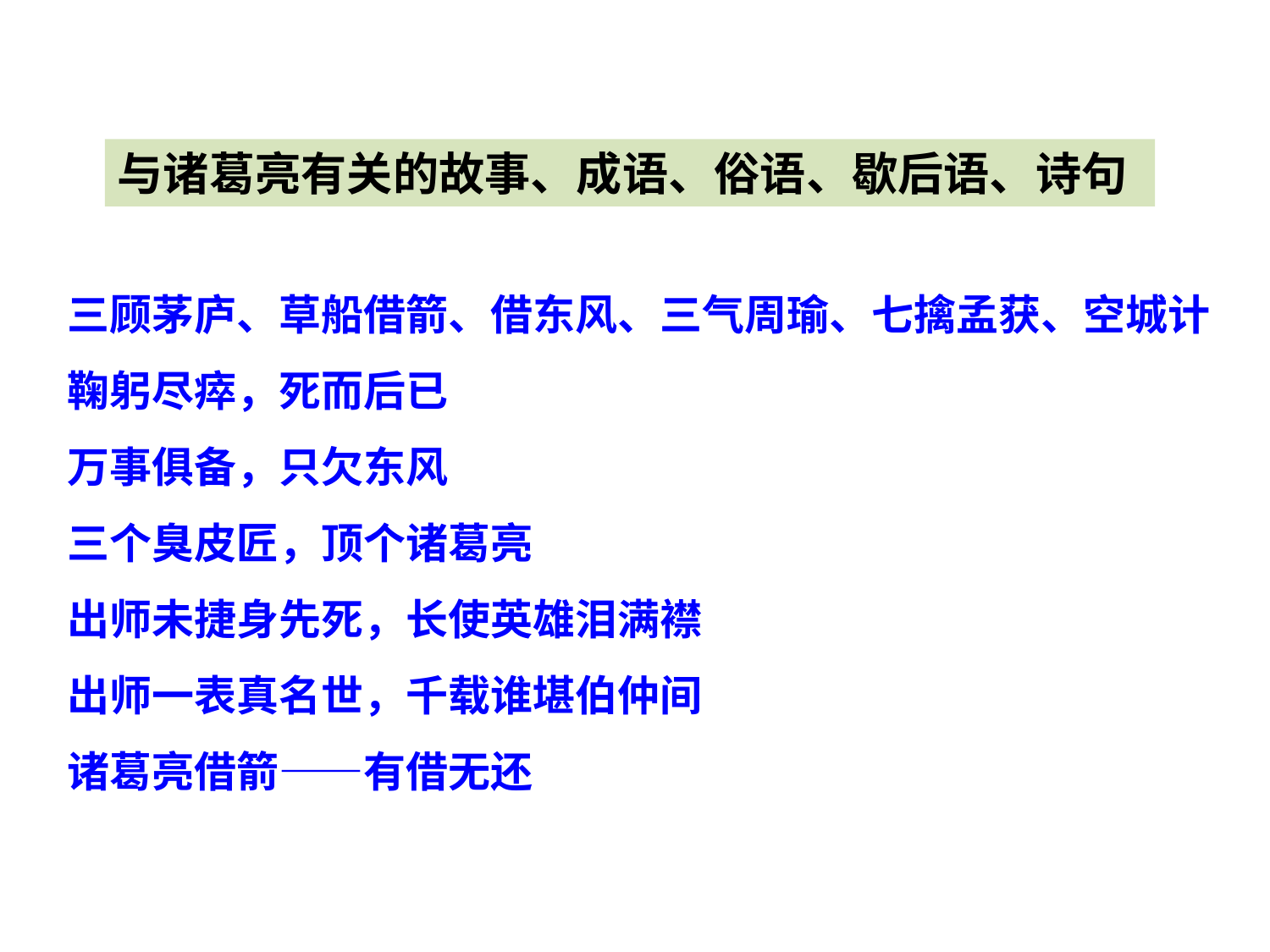

与诸葛亮有关的故事、成语、俗语、歇后语、诗句
三顾茅庐、草船借箭、借东风、三气周瑜、七擒孟获、空城计
鞠躬尽瘁，死而后已
万事俱备，只欠东风
三个臭皮匠，顶个诸葛亮
出师未捷身先死，长使英雄泪满襟
出师一表真名世，千载谁堪伯仲间
诸葛亮借箭——有借无还